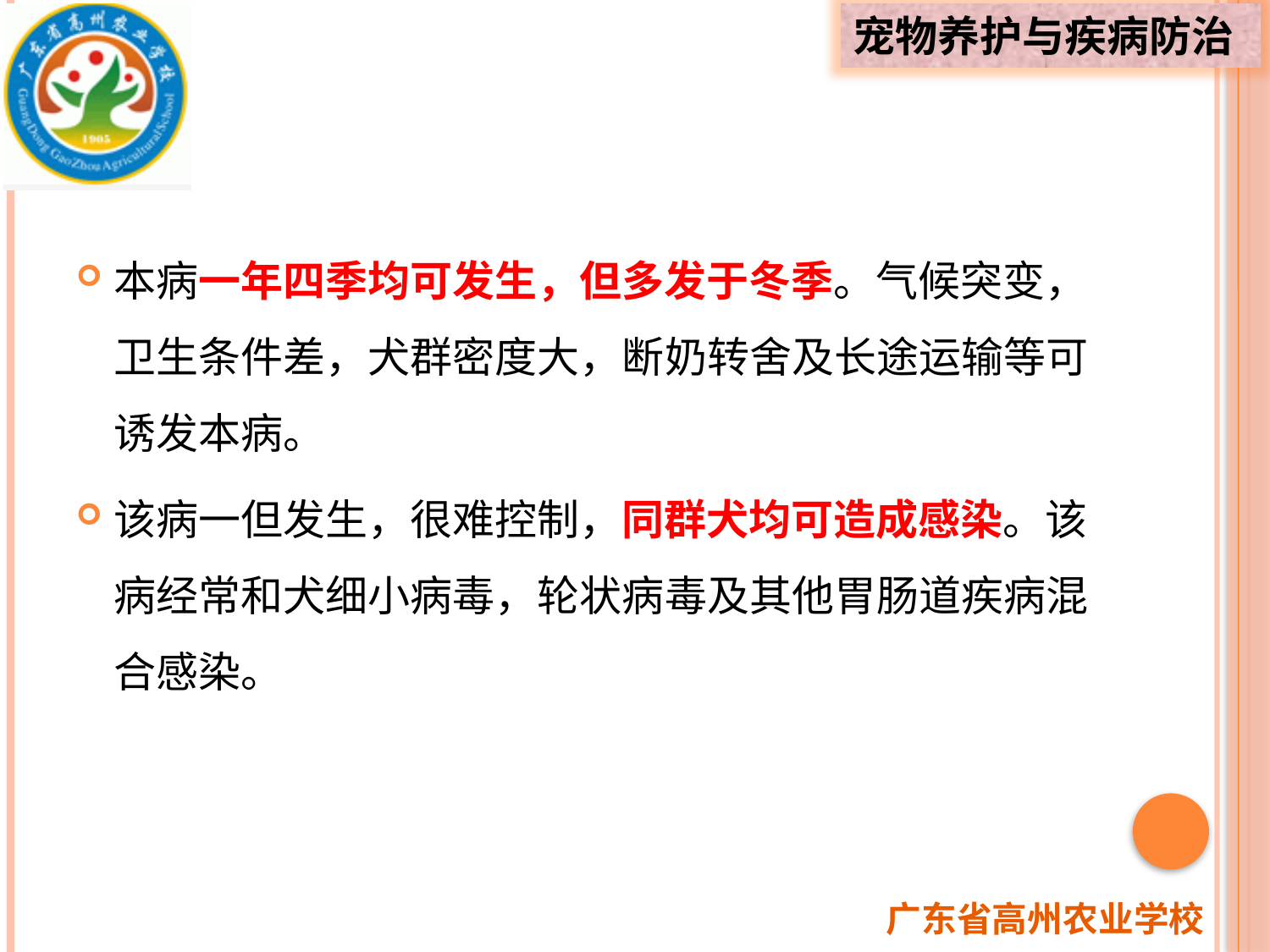

本病一年四季均可发生，但多发于冬季。气候突变，卫生条件差，犬群密度大，断奶转舍及长途运输等可诱发本病。
该病一但发生，很难控制，同群犬均可造成感染。该病经常和犬细小病毒，轮状病毒及其他胃肠道疾病混合感染。